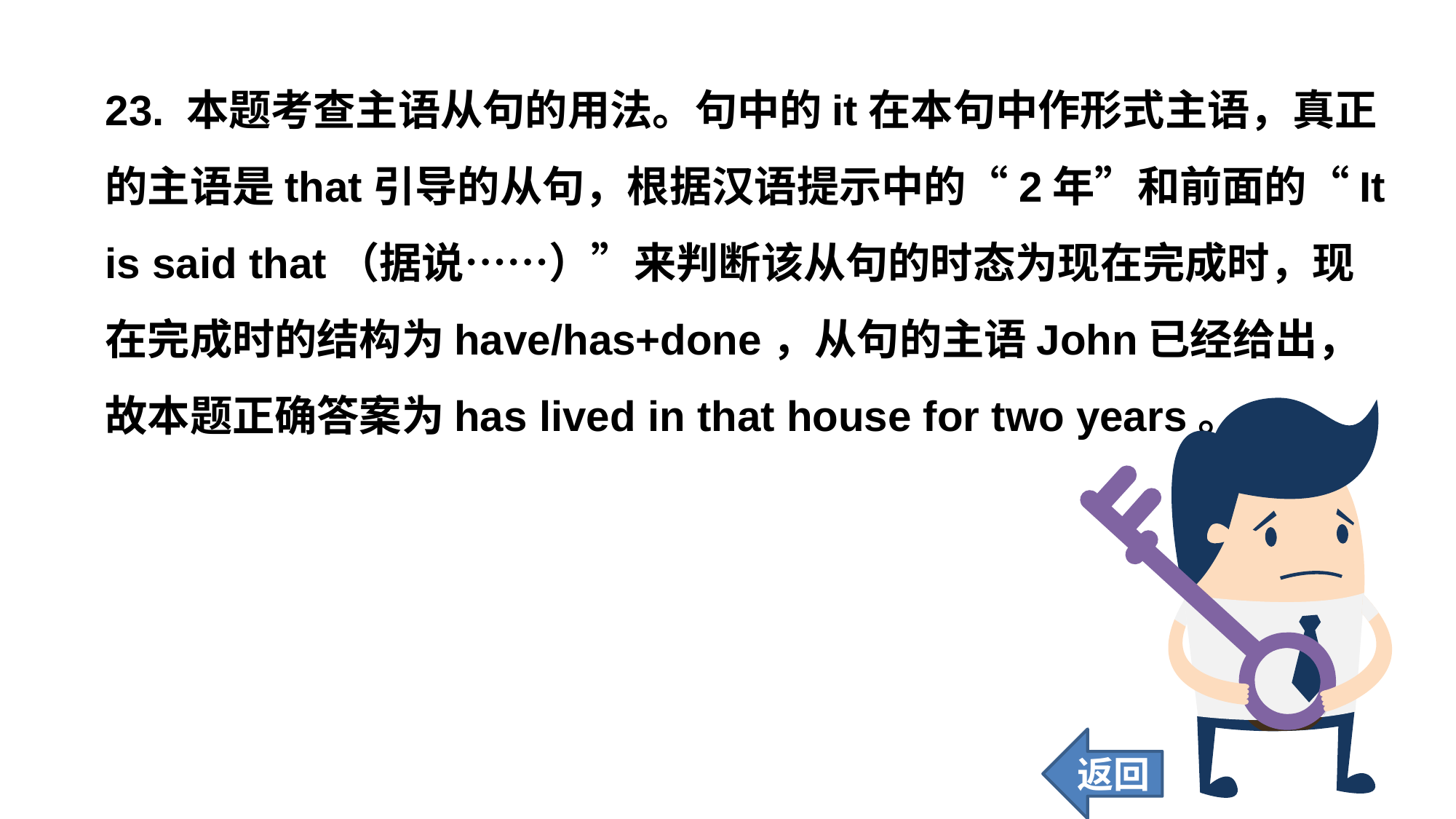

23. 本题考查主语从句的用法。句中的it在本句中作形式主语，真正的主语是that引导的从句，根据汉语提示中的“2年”和前面的“It is said that（据说……）”来判断该从句的时态为现在完成时，现在完成时的结构为have/has+done，从句的主语John已经给出，故本题正确答案为has lived in that house for two years。

返回
168